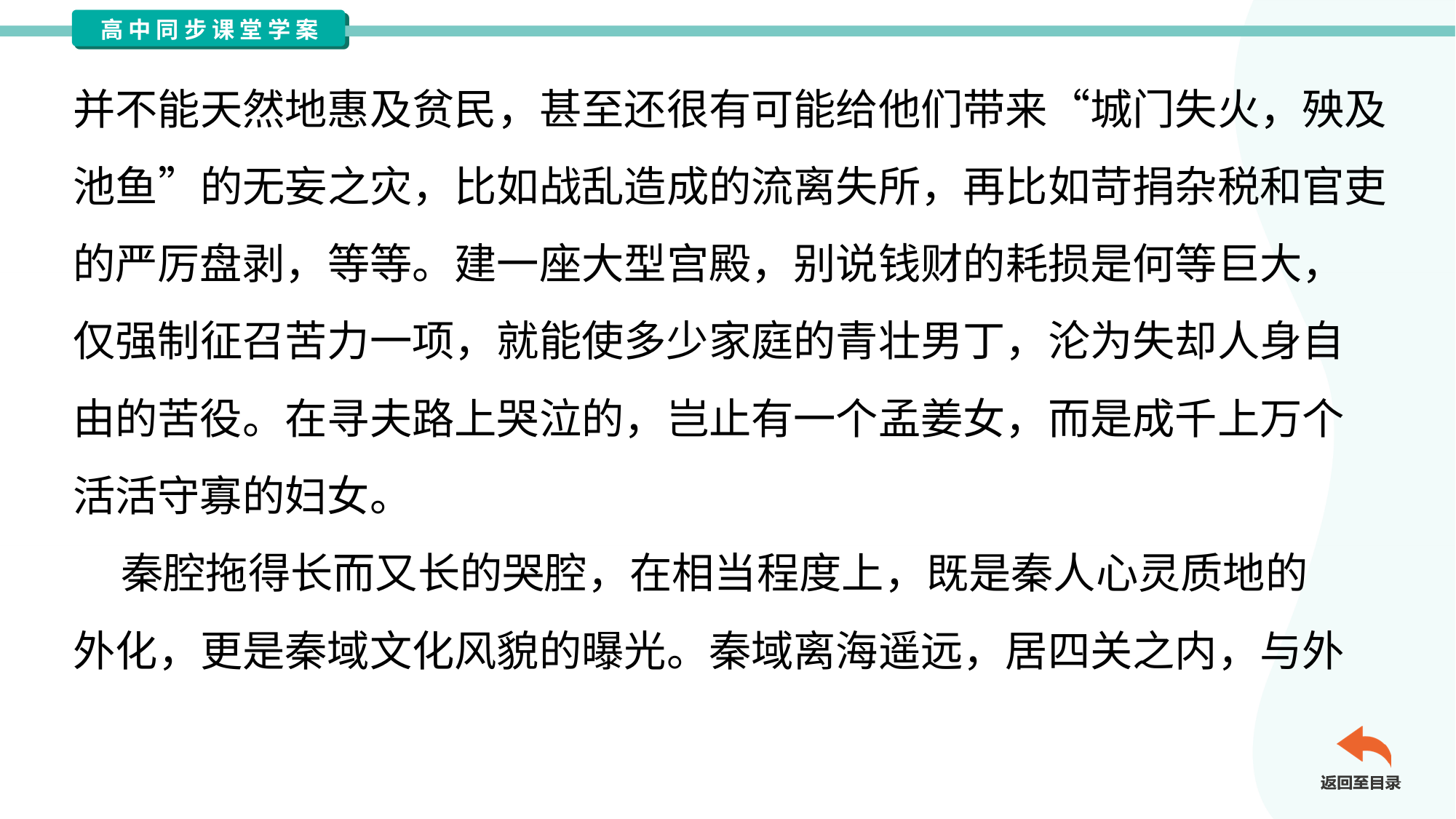

并不能天然地惠及贫民，甚至还很有可能给他们带来“城门失火，殃及
池鱼”的无妄之灾，比如战乱造成的流离失所，再比如苛捐杂税和官吏
的严厉盘剥，等等。建一座大型宫殿，别说钱财的耗损是何等巨大，
仅强制征召苦力一项，就能使多少家庭的青壮男丁，沦为失却人身自
由的苦役。在寻夫路上哭泣的，岂止有一个孟姜女，而是成千上万个
活活守寡的妇女。
    秦腔拖得长而又长的哭腔，在相当程度上，既是秦人心灵质地的
外化，更是秦域文化风貌的曝光。秦域离海遥远，居四关之内，与外